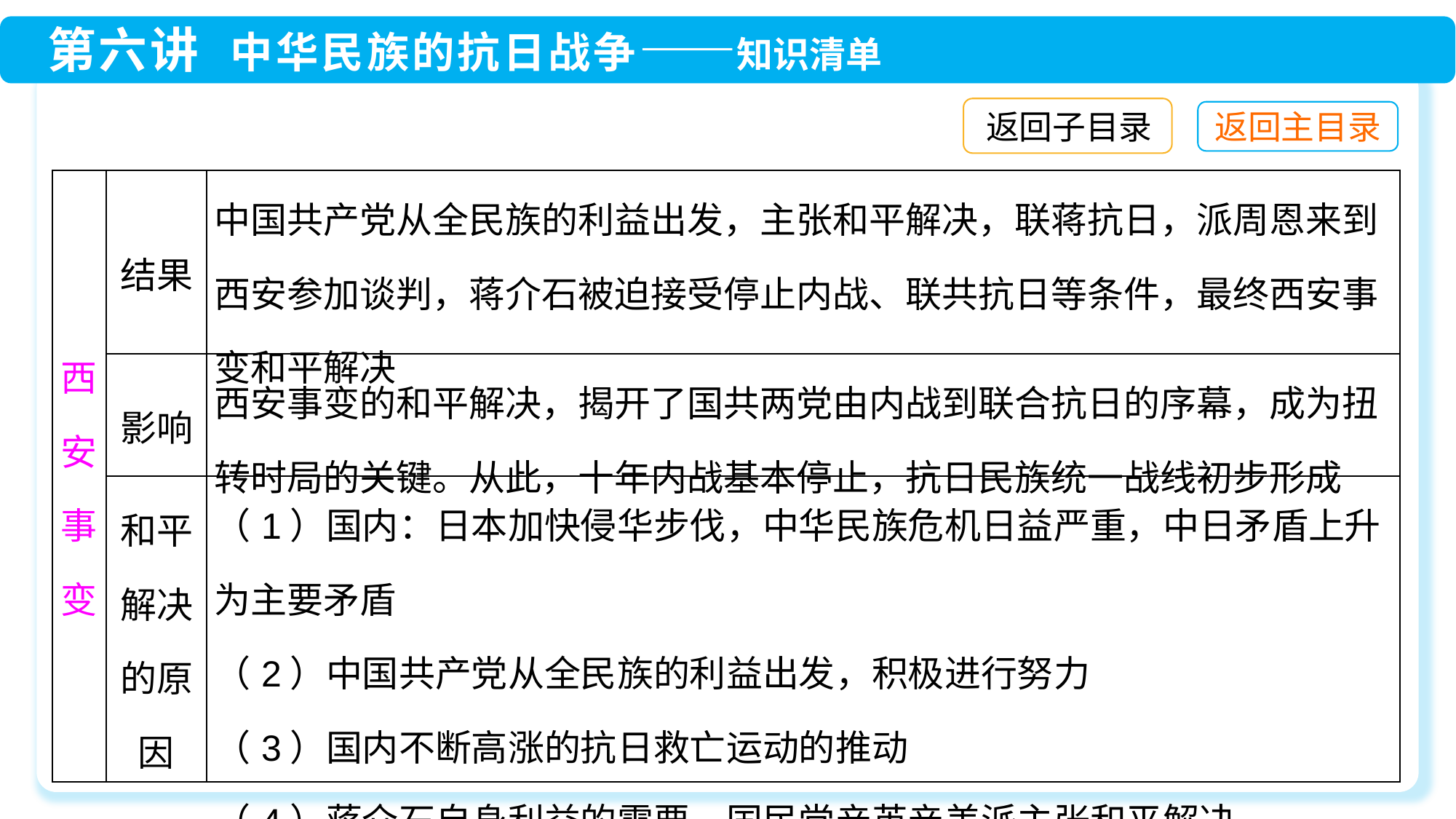

返回子目录
| 西安事变 | 结果 | 中国共产党从全民族的利益出发，主张和平解决，联蒋抗日，派周恩来到西安参加谈判，蒋介石被迫接受停止内战、联共抗日等条件，最终西安事变和平解决 |
| --- | --- | --- |
|  | 影响 | 西安事变的和平解决，揭开了国共两党由内战到联合抗日的序幕，成为扭转时局的关键。从此，十年内战基本停止，抗日民族统一战线初步形成 |
|  | 和平解决的原因 | （1）国内：日本加快侵华步伐，中华民族危机日益严重，中日矛盾上升为主要矛盾 （2）中国共产党从全民族的利益出发，积极进行努力 （3）国内不断高涨的抗日救亡运动的推动 （4）蒋介石自身利益的需要，国民党亲英亲美派主张和平解决 |